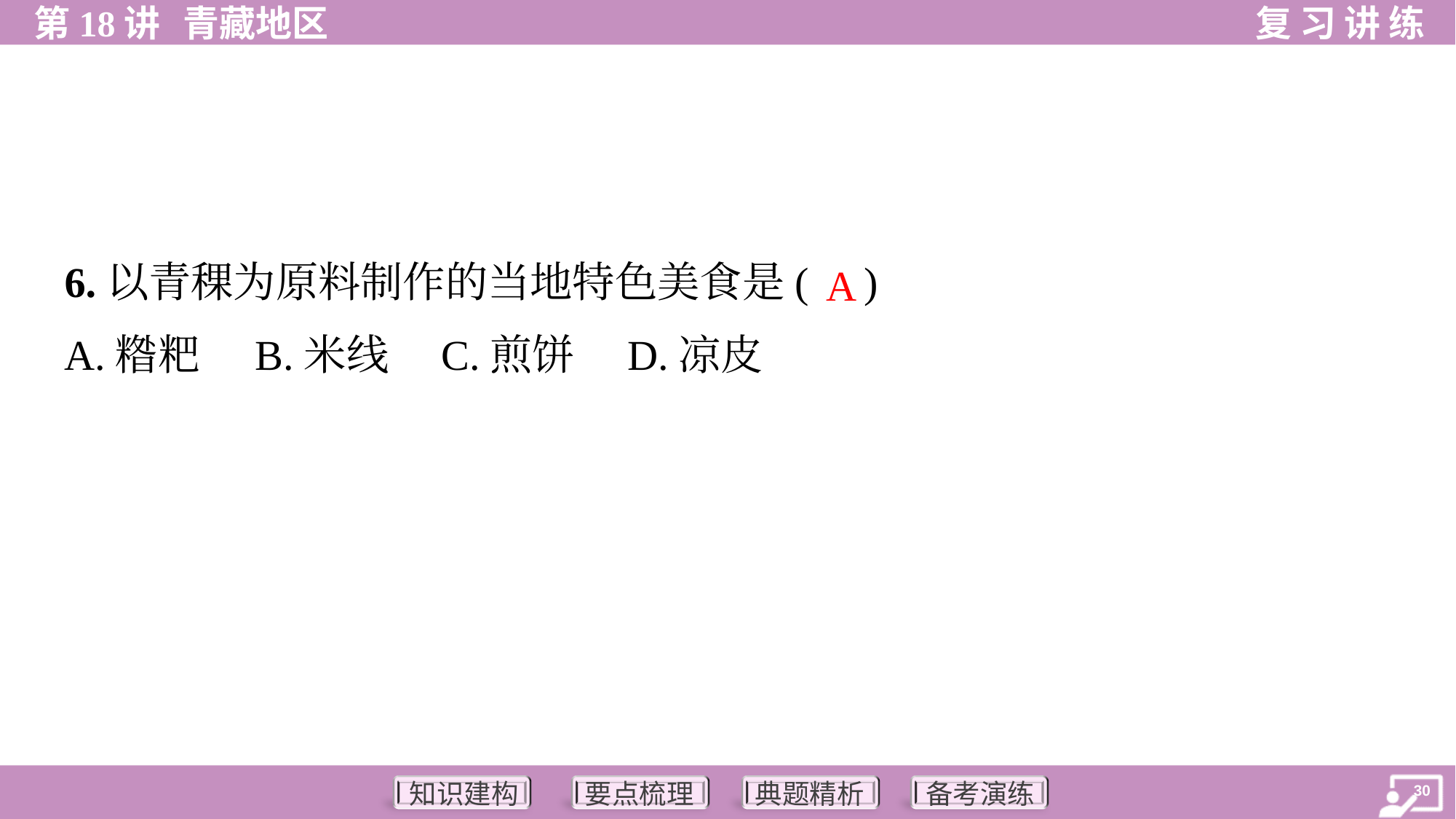

6.以青稞为原料制作的当地特色美食是(     )
A
A.糌粑	B.米线	C.煎饼	D.凉皮